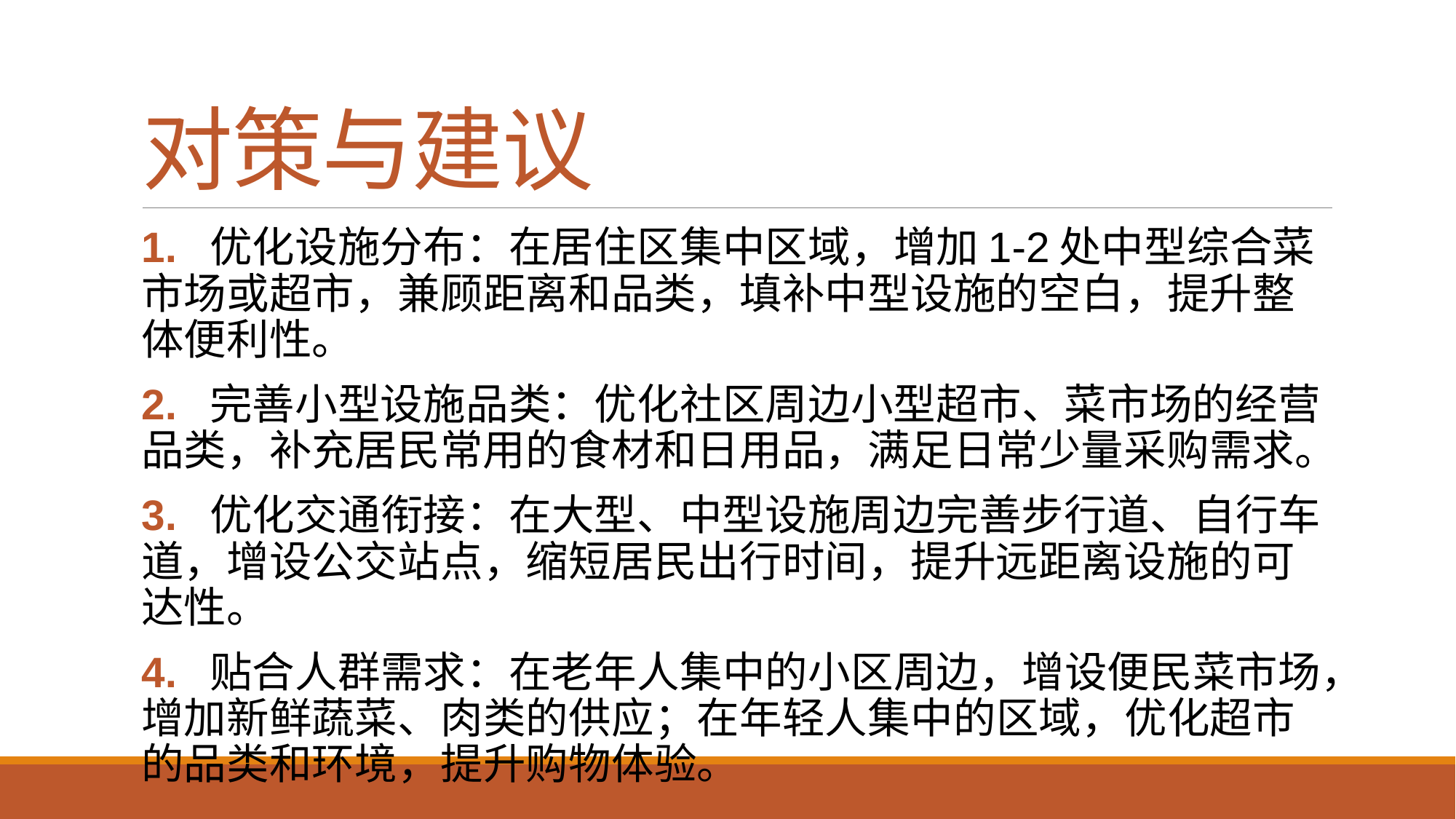

# 对策与建议
1.  优化设施分布：在居住区集中区域，增加1-2处中型综合菜市场或超市，兼顾距离和品类，填补中型设施的空白，提升整体便利性。
2.  完善小型设施品类：优化社区周边小型超市、菜市场的经营品类，补充居民常用的食材和日用品，满足日常少量采购需求。
3.  优化交通衔接：在大型、中型设施周边完善步行道、自行车道，增设公交站点，缩短居民出行时间，提升远距离设施的可达性。
4.  贴合人群需求：在老年人集中的小区周边，增设便民菜市场，增加新鲜蔬菜、肉类的供应；在年轻人集中的区域，优化超市的品类和环境，提升购物体验。